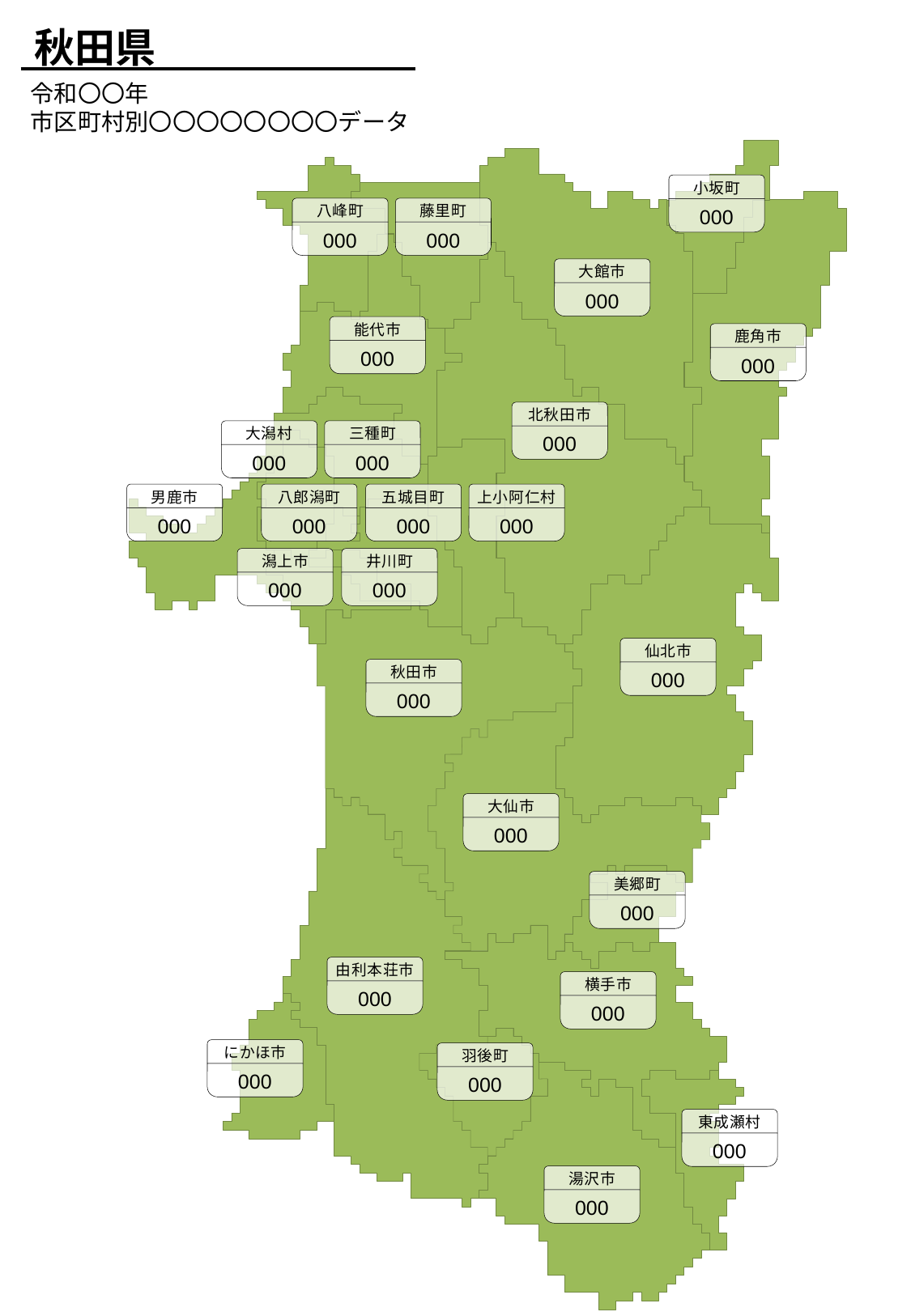

秋田県
令和〇〇年
市区町村別〇〇〇〇〇〇〇〇データ

小坂町
000
八峰町
000
藤里町
000
大館市
000
能代市
000
鹿角市
000
北秋田市
000
大潟村
000
三種町
000
男鹿市
000
八郎潟町
000
五城目町
000
上小阿仁村
000
潟上市
000
井川町
000
仙北市
000
秋田市
000
大仙市
000
美郷町
000
由利本荘市
000
横手市
000
にかほ市
000
羽後町
000
東成瀬村
000
湯沢市
000